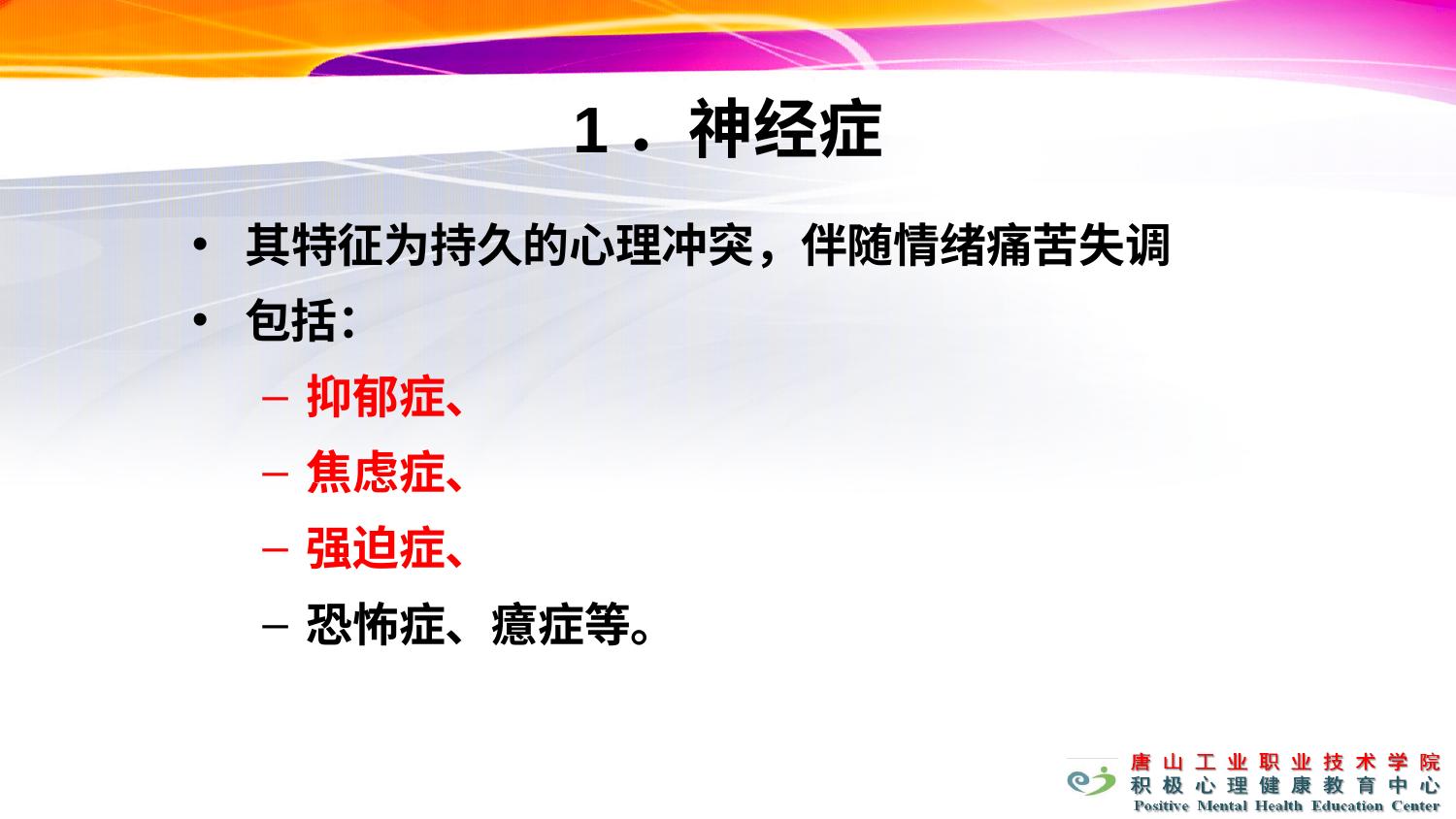

# 1．神经症
其特征为持久的心理冲突，伴随情绪痛苦失调
包括：
抑郁症、
焦虑症、
强迫症、
恐怖症、癔症等。